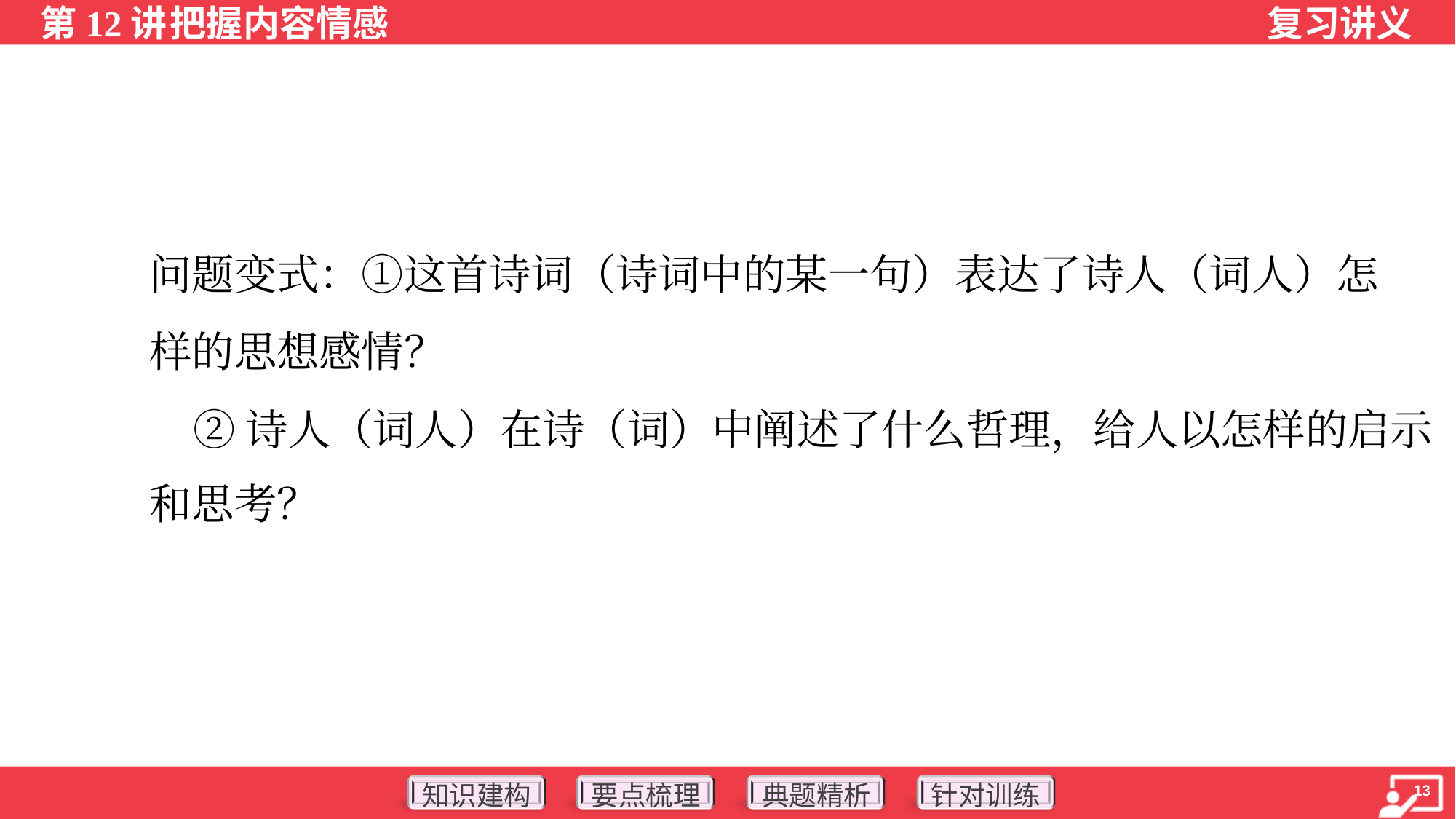

问题变式：①这首诗词（诗词中的某一句）表达了诗人（词人）怎
样的思想感情？
    ②诗人（词人）在诗（词）中阐述了什么哲理，给人以怎样的启示
和思考？